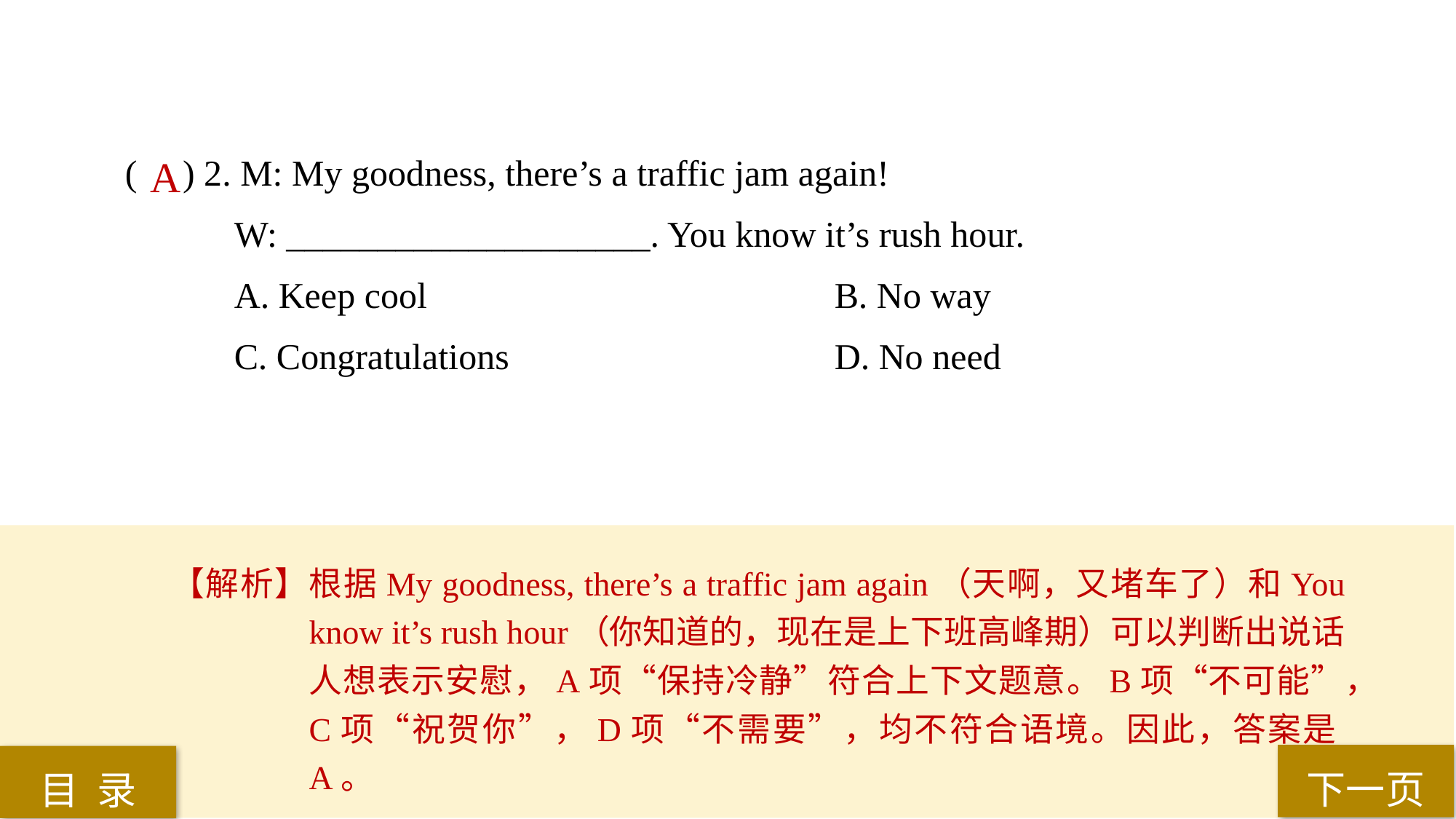

(     ) 2. M: My goodness, there’s a traffic jam again!
W: ____________________. You know it’s rush hour.
A. Keep cool 				B. No way
C. Congratulations 			D. No need
 A
【解析】根据My goodness, there’s a traffic jam again（天啊，又堵车了）和You know it’s rush hour（你知道的，现在是上下班高峰期）可以判断出说话人想表示安慰，A项“保持冷静”符合上下文题意。B项“不可能”，C项“祝贺你”，D项“不需要”，均不符合语境。因此，答案是A。